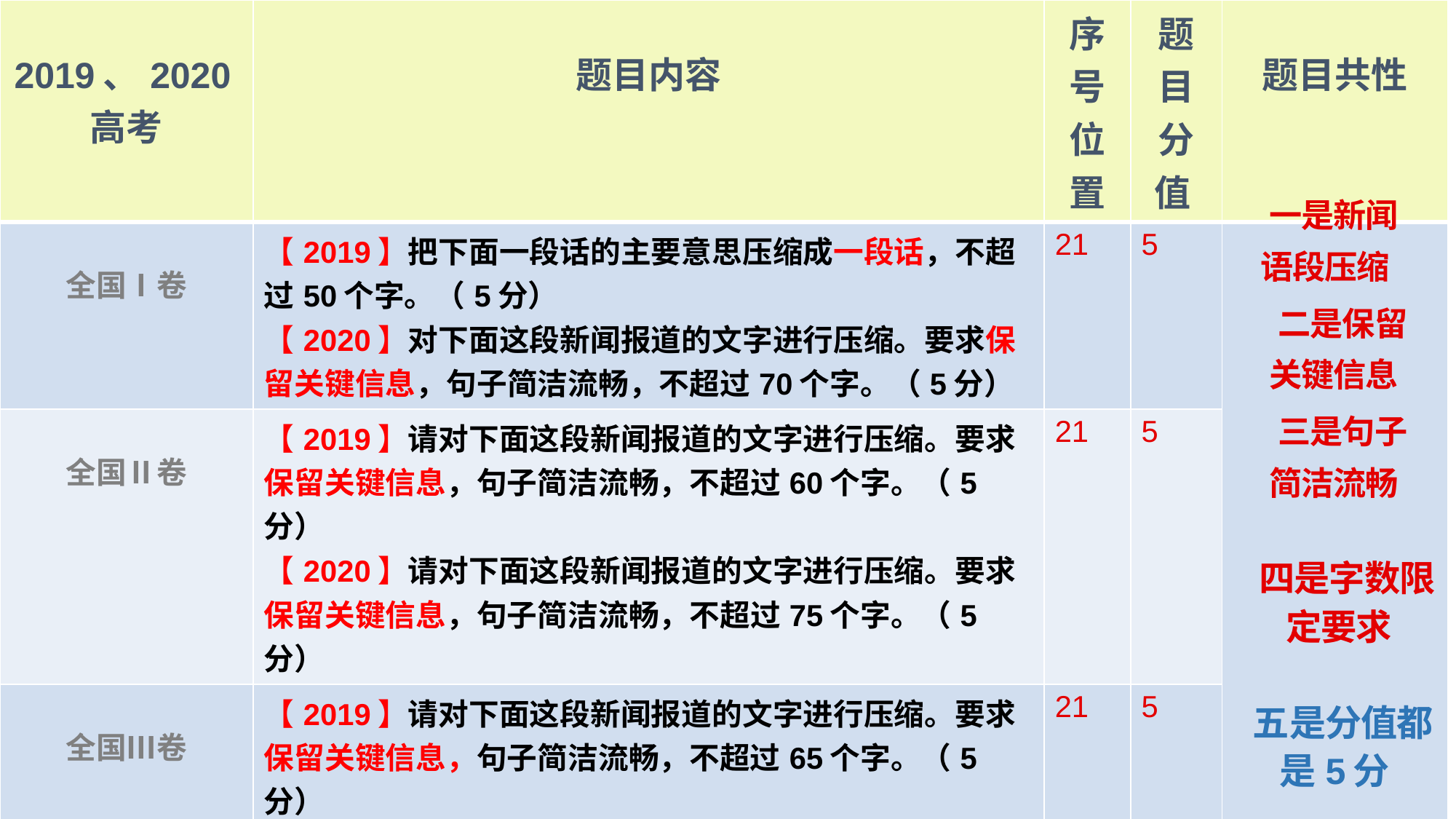

| 2019、2020高考 | 题目内容 | 序号位置 | 题目分值 | 题目共性 |
| --- | --- | --- | --- | --- |
| 全国Ⅰ卷 | 【2019】把下面一段话的主要意思压缩成一段话，不超过50个字。（5分） 【2020】对下面这段新闻报道的文字进行压缩。要求保留关键信息，句子简洁流畅，不超过70个字。（5分） | 21 | 5 |  |
| 全国Ⅱ卷 | 【2019】请对下面这段新闻报道的文字进行压缩。要求保留关键信息，句子简洁流畅，不超过60个字。（5分） 【2020】请对下面这段新闻报道的文字进行压缩。要求保留关键信息，句子简洁流畅，不超过75个字。（5分） | 21 | 5 |  |
| 全国Ⅲ卷 | 【2019】请对下面这段新闻报道的文字进行压缩。要求保留关键信息，句子简洁流畅，不超过65个字。（5分） 【2020】请对下面这段新闻报道的文字进行压缩，要求保留关键信息，句子简洁流畅，不超过80个字。（5分） | 21 | 5 |  |
| 新高考卷Ⅰ （山东卷） | 请对下面这段新闻报道的文字进行压缩，要求保留关键信息，句子简洁流畅，不超过60个字。（5分） | 22 | 5 |  |
一是新闻
语段压缩
二是保留
关键信息
三是句子
简洁流畅
四是字数限定要求
五是分值都是5分